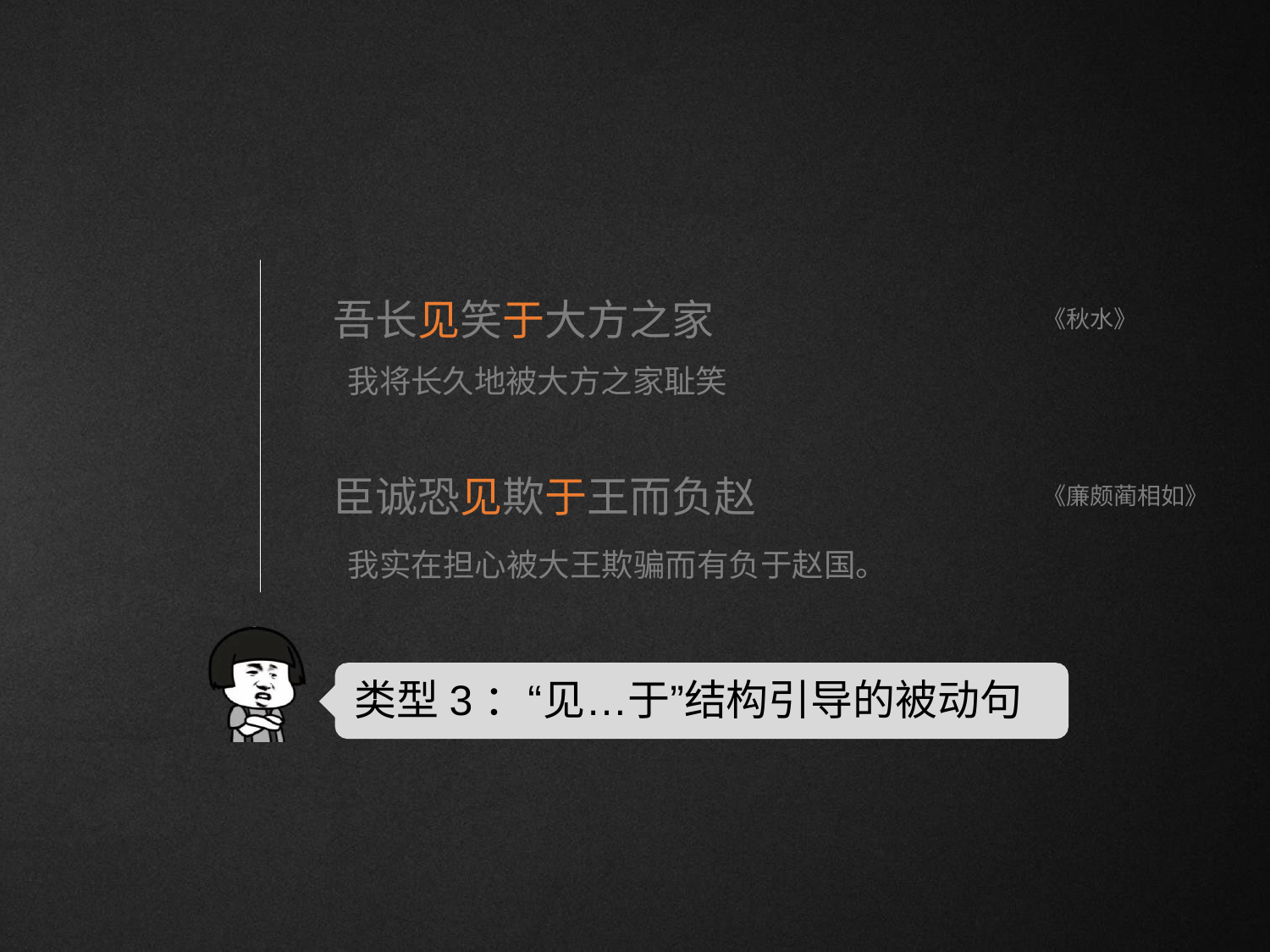

# 吾长见笑于大方之家
《秋水》
我将长久地被大方之家耻笑
臣诚恐见欺于王而负赵
我实在担心被大王欺骗而有负于赵国。
《廉颇蔺相如》

类型3：“见…于”结构引导的被动句